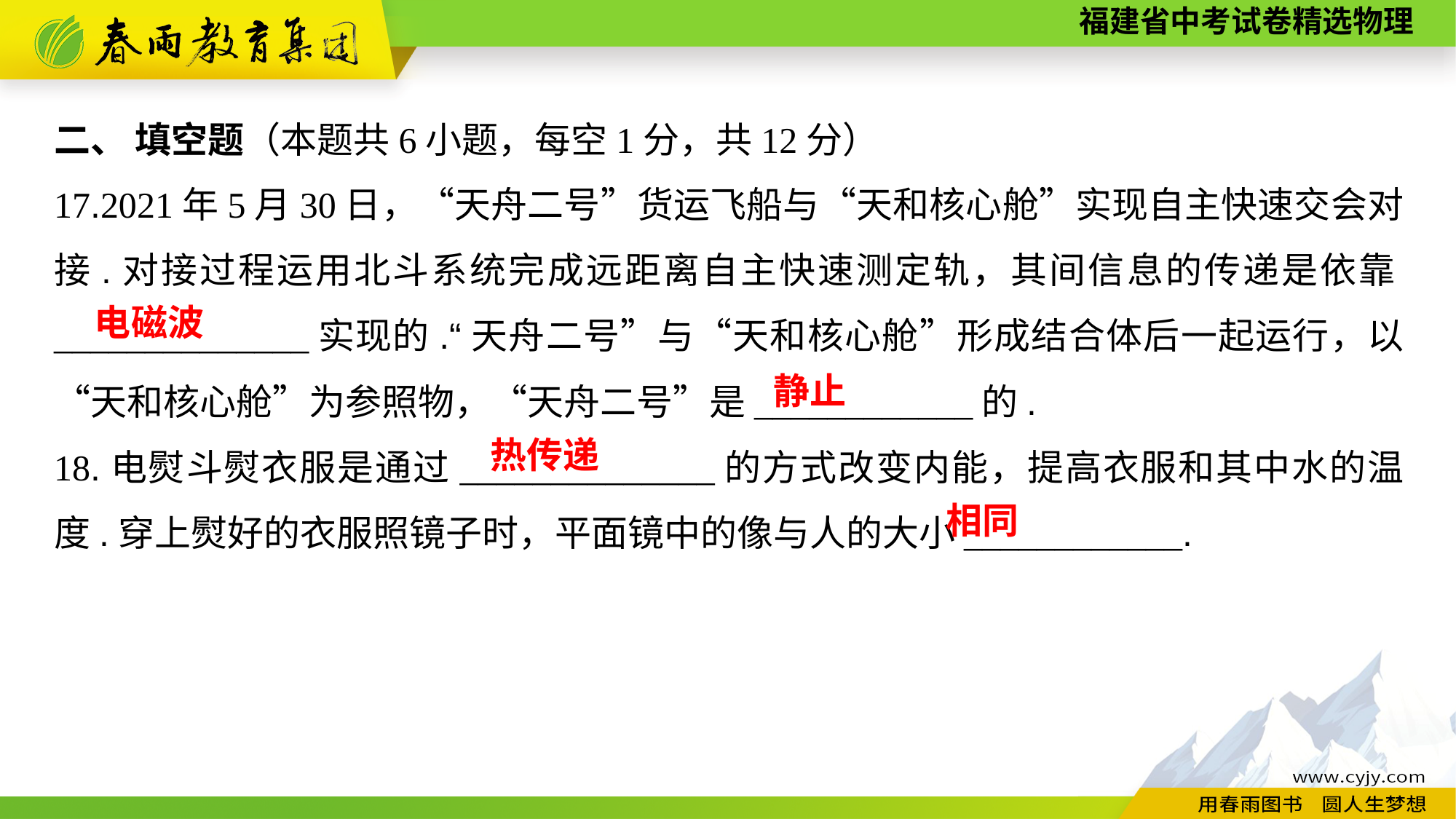

二、 填空题（本题共6小题，每空1分，共12分）
17.2021年5月30日，“天舟二号”货运飞船与“天和核心舱”实现自主快速交会对接.对接过程运用北斗系统完成远距离自主快速测定轨，其间信息的传递是依靠______________实现的.“天舟二号”与“天和核心舱”形成结合体后一起运行，以“天和核心舱”为参照物，“天舟二号”是____________的.
18.电熨斗熨衣服是通过______________的方式改变内能，提高衣服和其中水的温度.穿上熨好的衣服照镜子时，平面镜中的像与人的大小____________.
电磁波
静止
热传递
相同